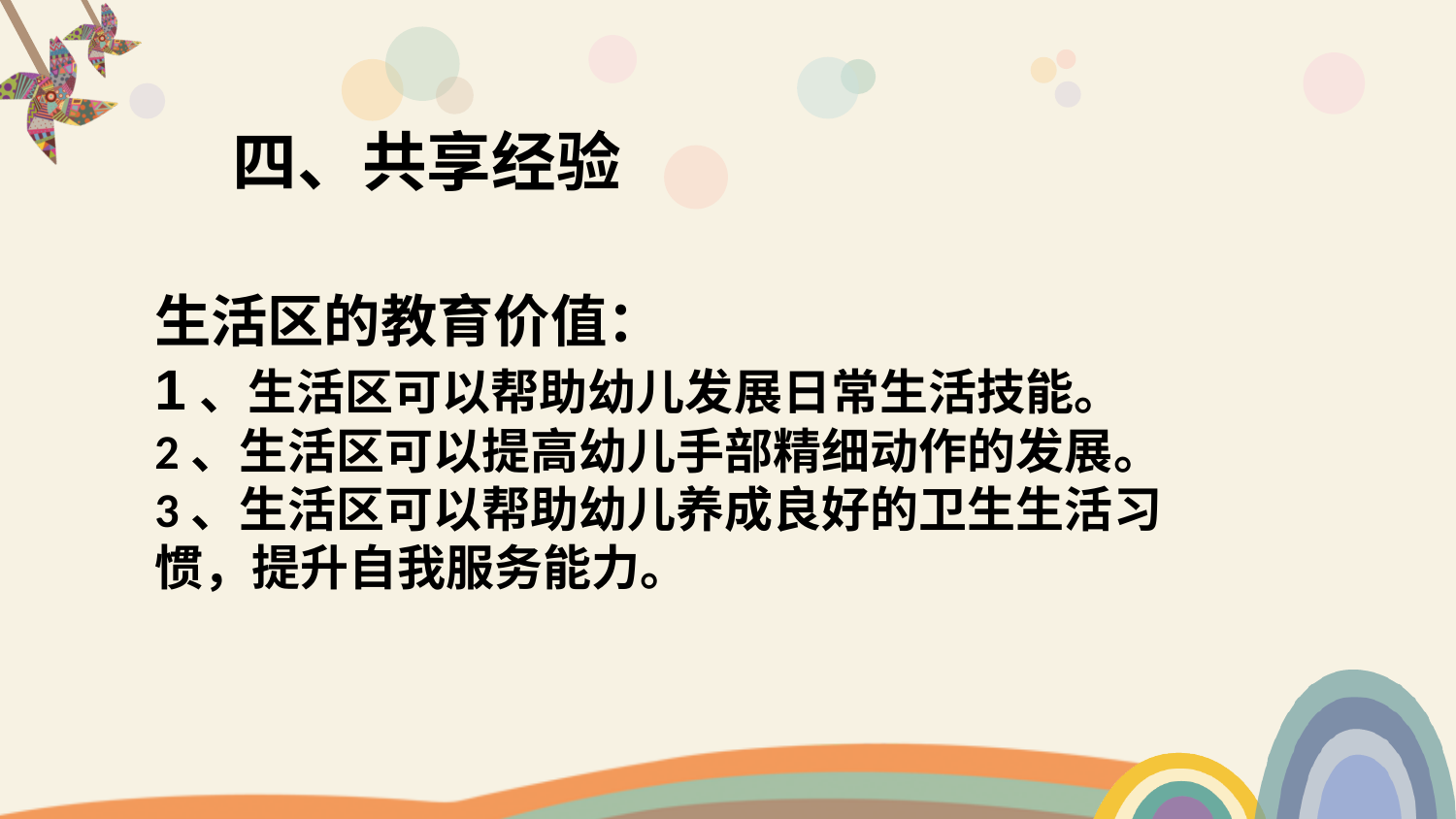

四、共享经验
生活区的教育价值：1、生活区可以帮助幼儿发展日常生活技能。2、生活区可以提高幼儿手部精细动作的发展。3、生活区可以帮助幼儿养成良好的卫生生活习惯，提升自我服务能力。